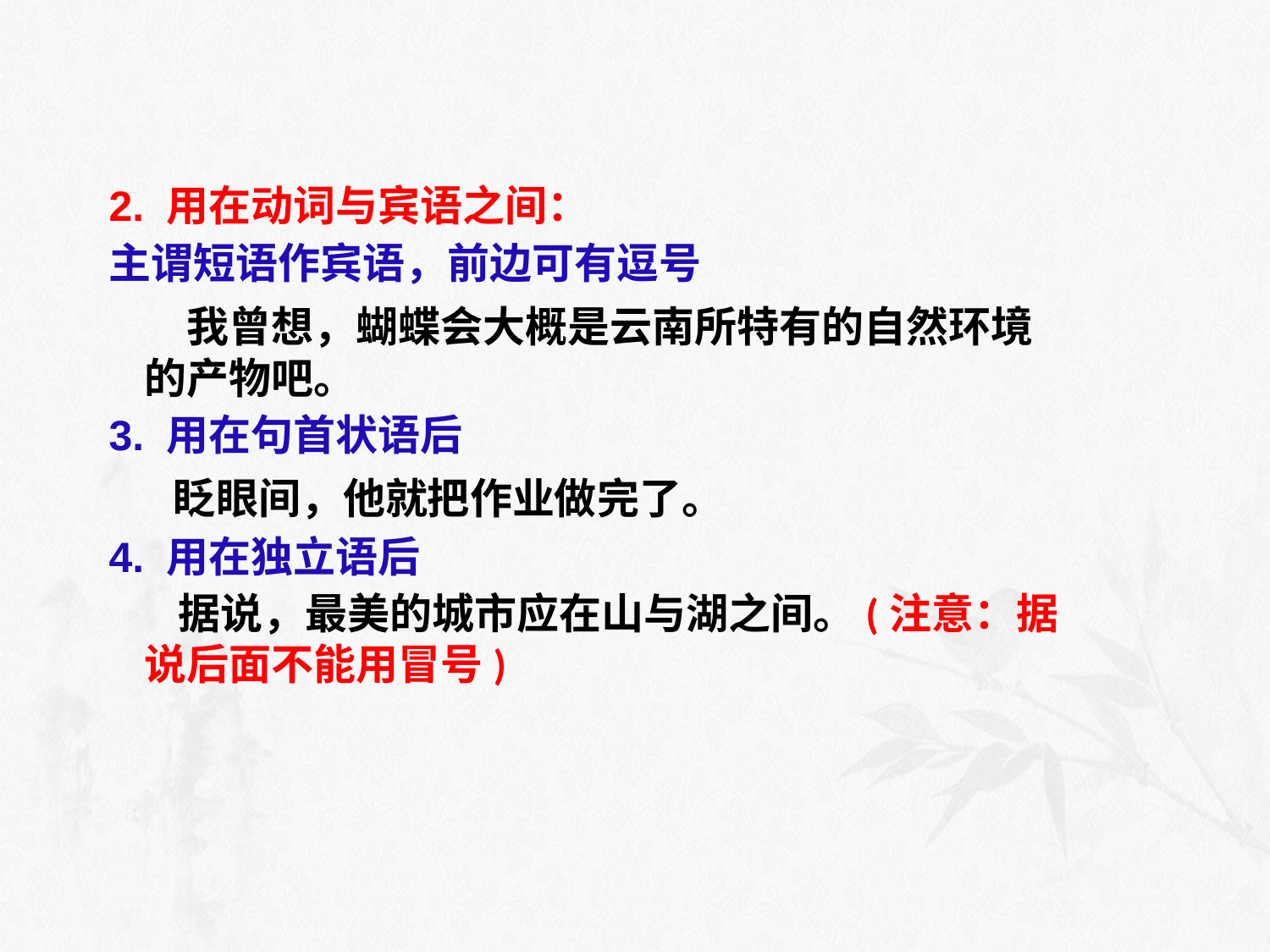

2. 用在动词与宾语之间：
主谓短语作宾语，前边可有逗号
     我曾想，蝴蝶会大概是云南所特有的自然环境的产物吧。
3. 用在句首状语后
    眨眼间，他就把作业做完了。
4. 用在独立语后
     据说，最美的城市应在山与湖之间。(注意：据说后面不能用冒号)